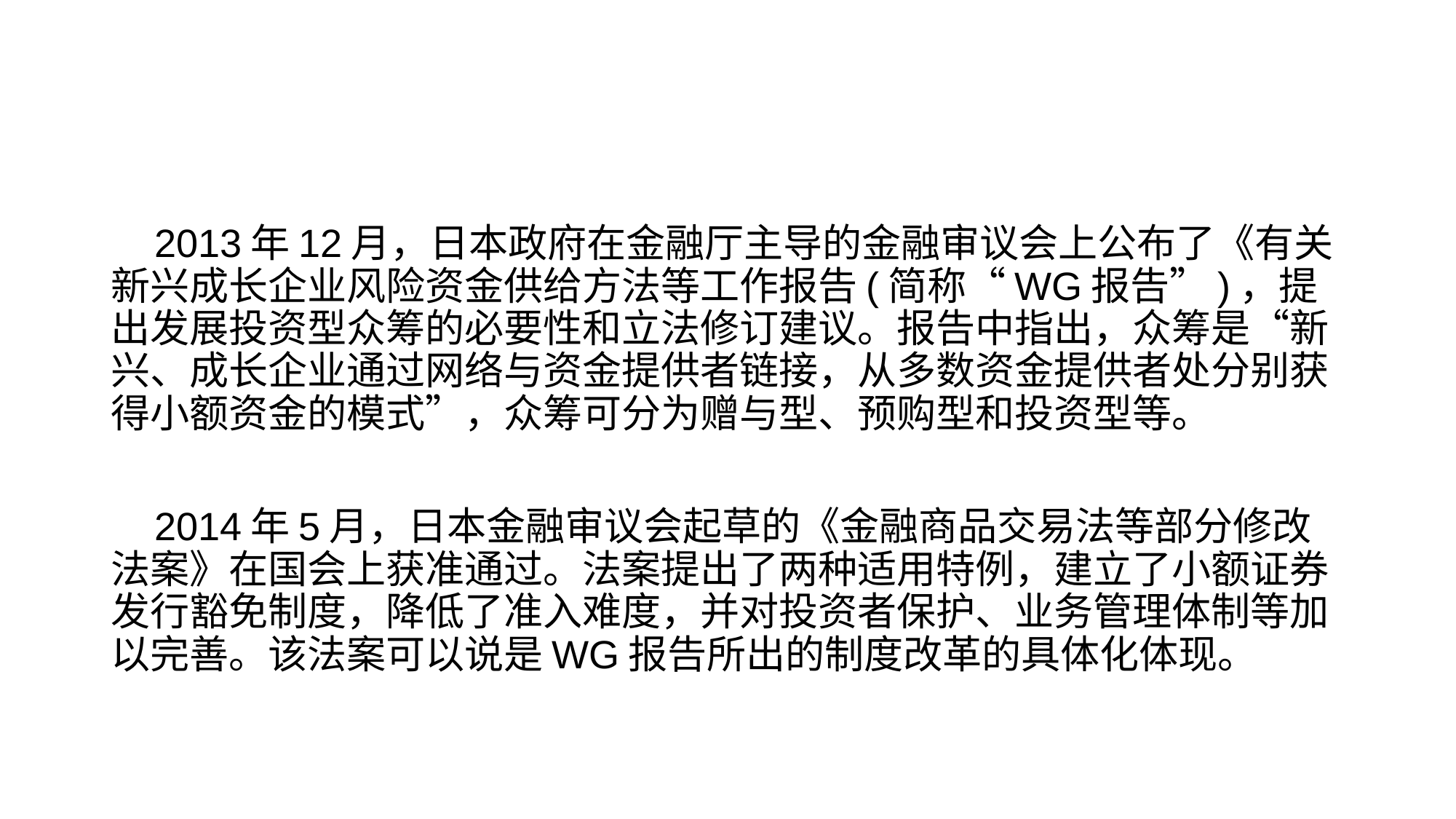

#
    2013年12月，日本政府在金融厅主导的金融审议会上公布了《有关新兴成长企业风险资金供给方法等工作报告(简称“WG报告”)，提出发展投资型众筹的必要性和立法修订建议。报告中指出，众筹是“新兴、成长企业通过网络与资金提供者链接，从多数资金提供者处分别获得小额资金的模式”，众筹可分为赠与型、预购型和投资型等。

    2014年5月，日本金融审议会起草的《金融商品交易法等部分修改法案》在国会上获准通过。法案提出了两种适用特例，建立了小额证券发行豁免制度，降低了准入难度，并对投资者保护、业务管理体制等加以完善。该法案可以说是WG报告所出的制度改革的具体化体现。